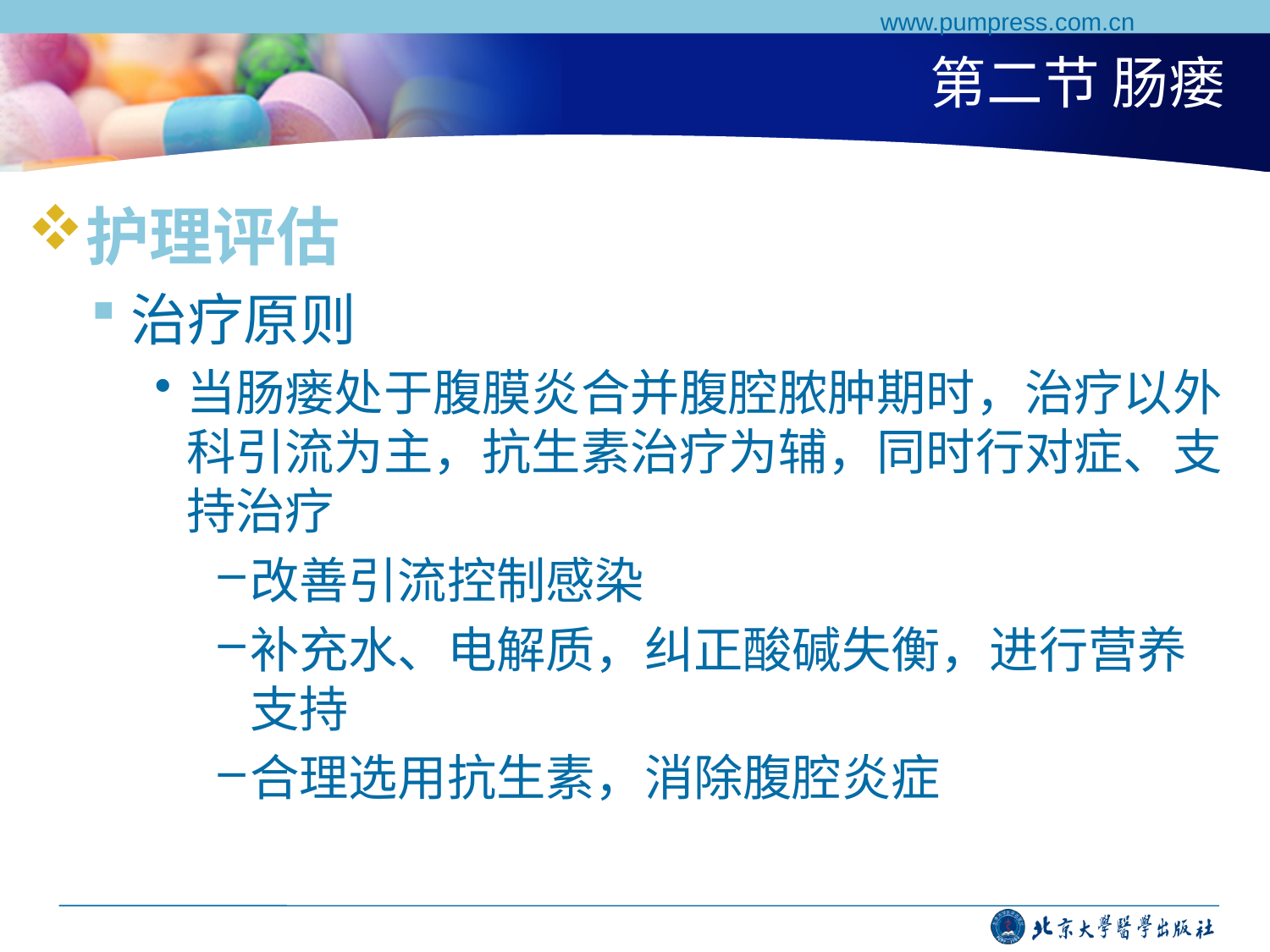

www.pumpress.com.cn
# 第二节 肠瘘
护理评估
治疗原则
当肠瘘处于腹膜炎合并腹腔脓肿期时，治疗以外科引流为主，抗生素治疗为辅，同时行对症、支持治疗
改善引流控制感染
补充水、电解质，纠正酸碱失衡，进行营养支持
合理选用抗生素，消除腹腔炎症